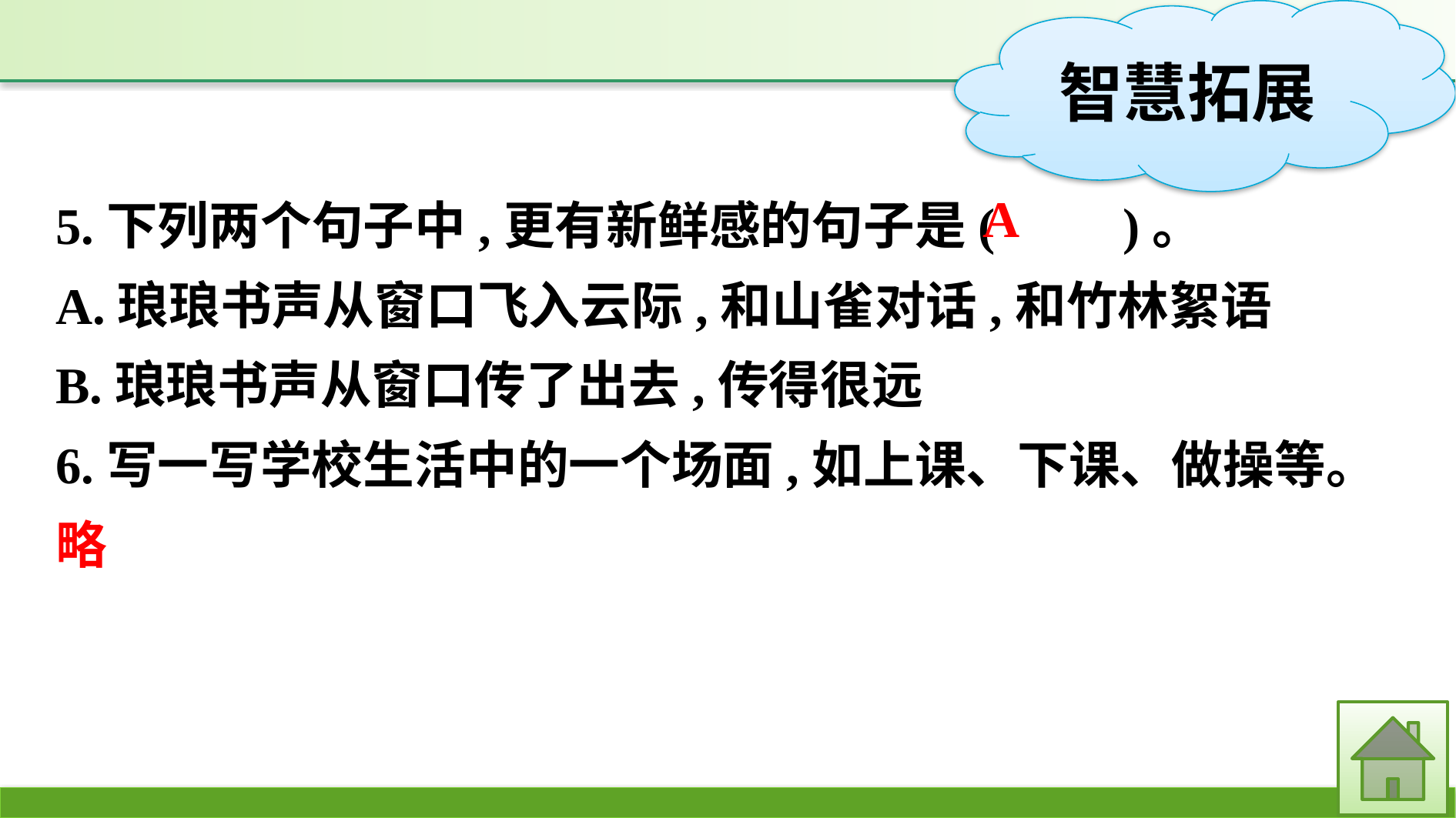

5.下列两个句子中,更有新鲜感的句子是(　　)。
A.琅琅书声从窗口飞入云际,和山雀对话,和竹林絮语
B.琅琅书声从窗口传了出去,传得很远
6.写一写学校生活中的一个场面,如上课、下课、做操等。
略
A